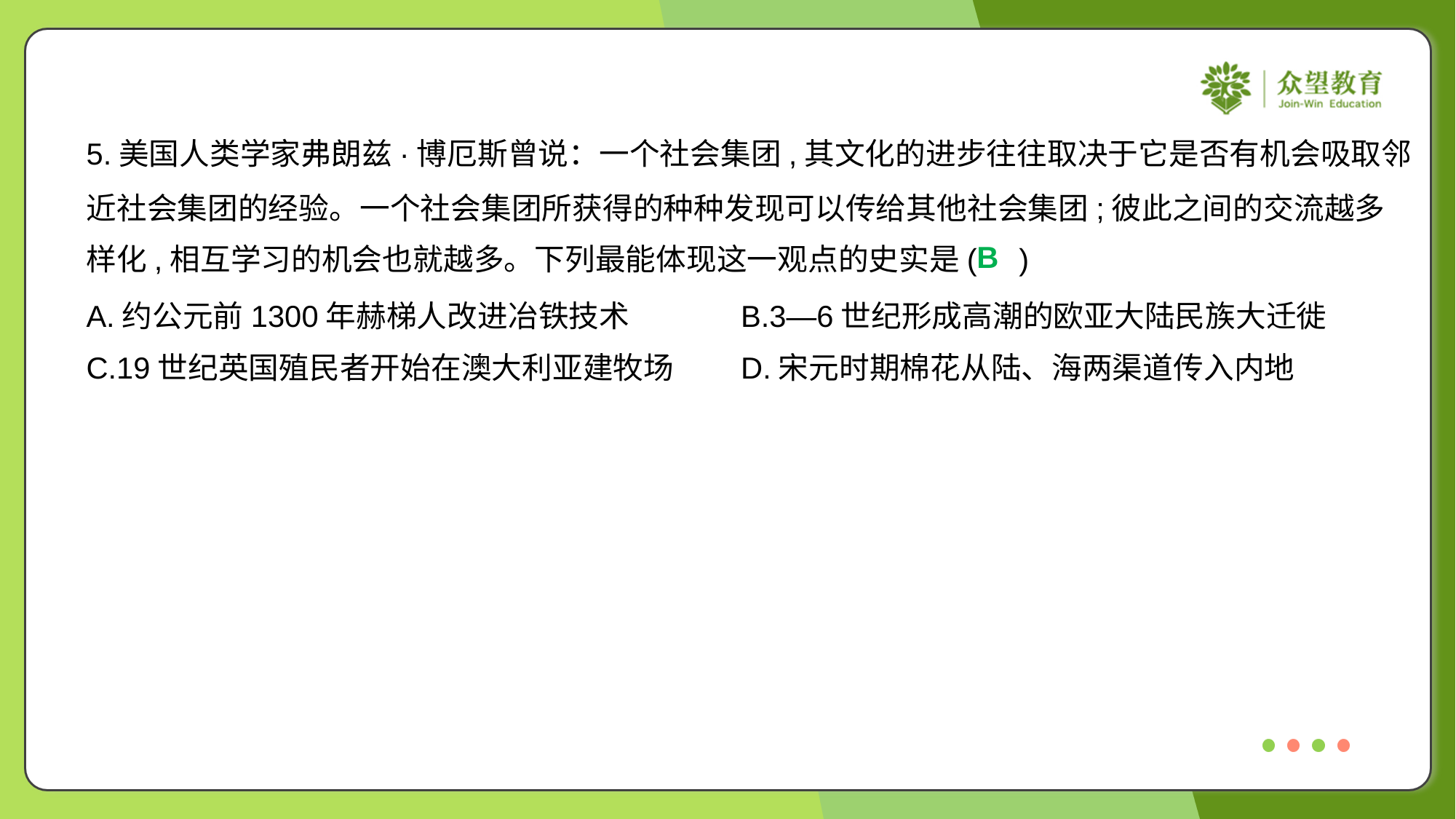

5.美国人类学家弗朗兹·博厄斯曾说：一个社会集团,其文化的进步往往取决于它是否有机会吸取邻
近社会集团的经验。一个社会集团所获得的种种发现可以传给其他社会集团;彼此之间的交流越多
样化,相互学习的机会也就越多。下列最能体现这一观点的史实是(     )
B
A.约公元前1300年赫梯人改进冶铁技术	B.3—6世纪形成高潮的欧亚大陆民族大迁徙
C.19世纪英国殖民者开始在澳大利亚建牧场	D.宋元时期棉花从陆、海两渠道传入内地